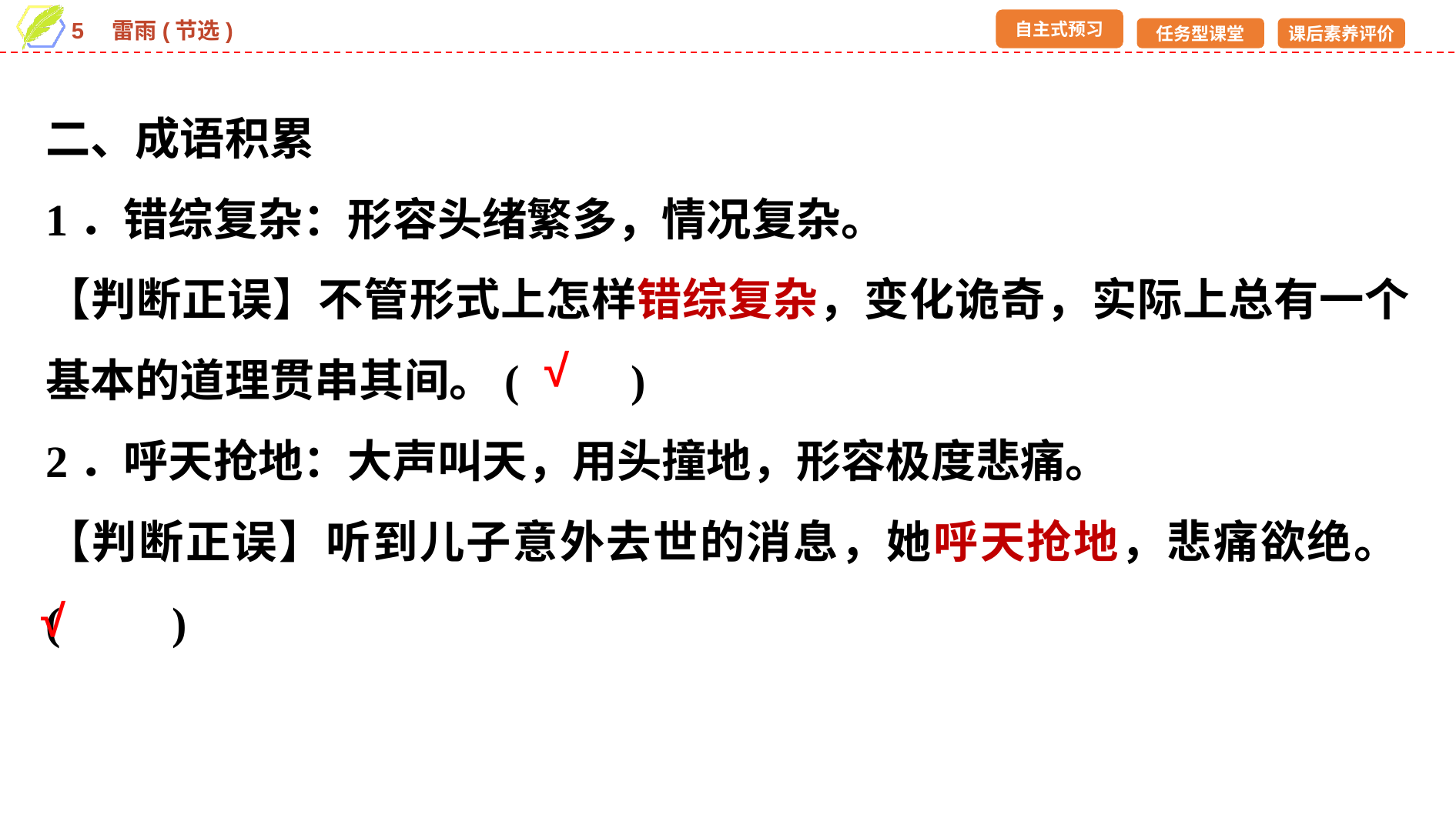

二、成语积累
1．错综复杂：形容头绪繁多，情况复杂。
【判断正误】不管形式上怎样错综复杂，变化诡奇，实际上总有一个基本的道理贯串其间。(　　)
2．呼天抢地：大声叫天，用头撞地，形容极度悲痛。
【判断正误】听到儿子意外去世的消息，她呼天抢地，悲痛欲绝。(　　)
√
√